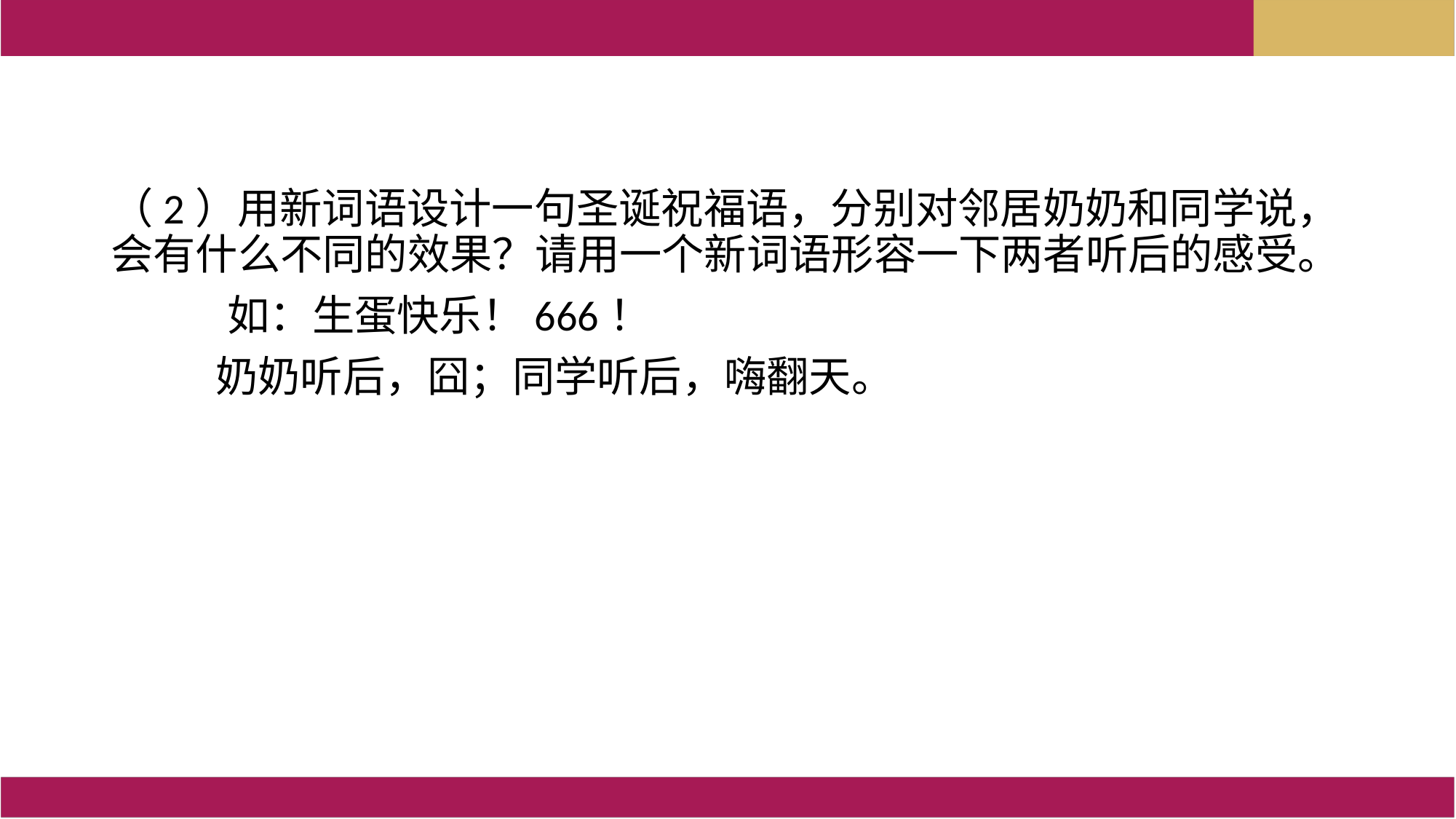

（2）用新词语设计一句圣诞祝福语，分别对邻居奶奶和同学说，会有什么不同的效果？请用一个新词语形容一下两者听后的感受。
         如：生蛋快乐！666！
        奶奶听后，囧；同学听后，嗨翻天。